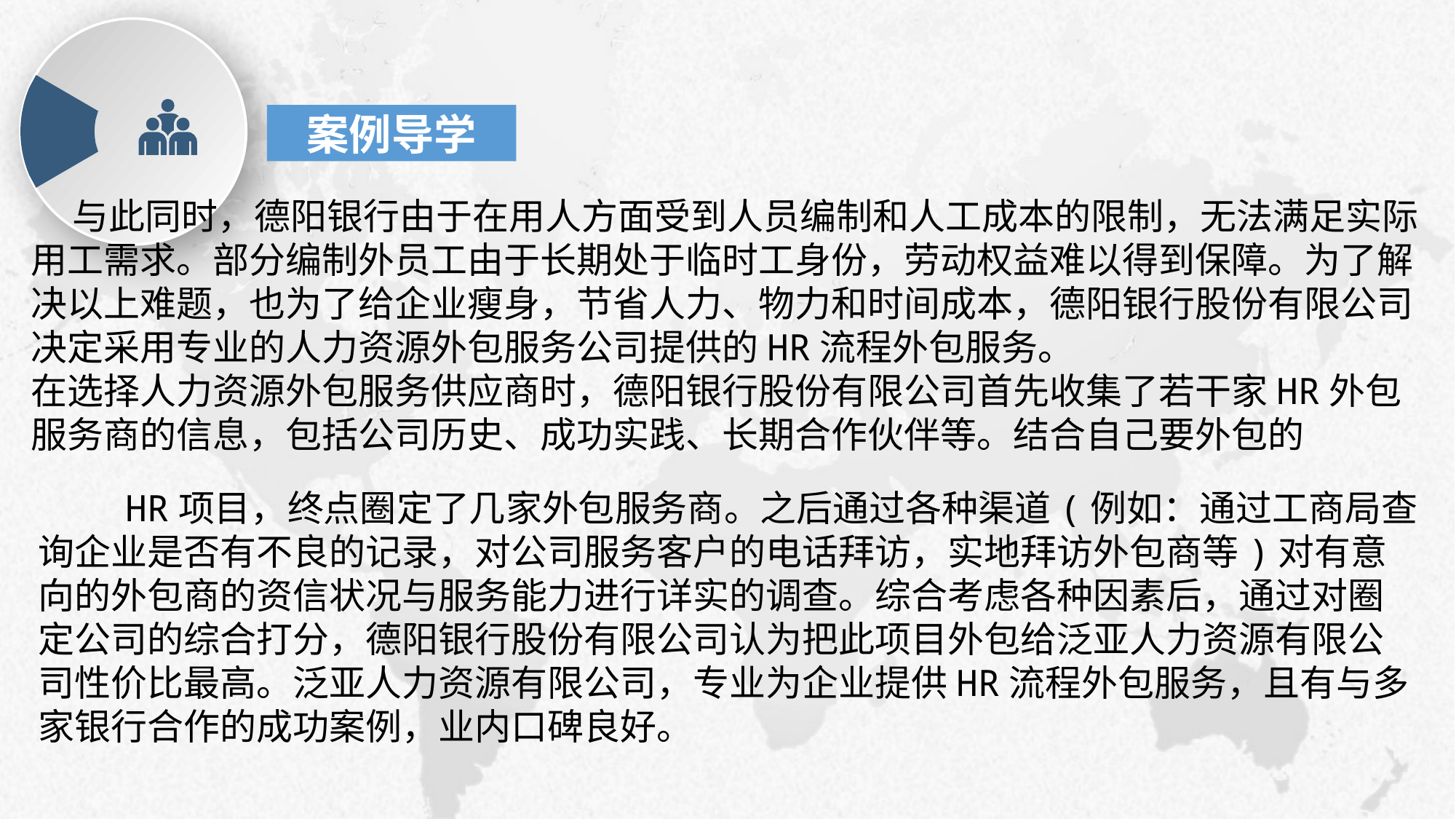

案例导学
    与此同时，德阳银行由于在用人方面受到人员编制和人工成本的限制，无法满足实际用工需求。部分编制外员工由于长期处于临时工身份，劳动权益难以得到保障。为了解决以上难题，也为了给企业瘦身，节省人力、物力和时间成本，德阳银行股份有限公司决定采用专业的人力资源外包服务公司提供的HR流程外包服务。
在选择人力资源外包服务供应商时，德阳银行股份有限公司首先收集了若干家HR外包服务商的信息，包括公司历史、成功实践、长期合作伙伴等。结合自己要外包的
e7d195523061f1c0deeec63e560781cfd59afb0ea006f2a87ABB68BF51EA6619813959095094C18C62A12F549504892A4AAA8C1554C6663626E05CA27F281A14E6983772AFC3FB97135759321DEA3D70CCCB10945EC5A0322096E752803368C2184698845E3CCD6DB7F651295A8E4F3FDC19EA64A2B4A4AC1434B55AAE41CF0BF61B375C23F3039959E085EE760725AA
    HR项目，终点圈定了几家外包服务商。之后通过各种渠道(例如：通过工商局查询企业是否有不良的记录，对公司服务客户的电话拜访，实地拜访外包商等)对有意向的外包商的资信状况与服务能力进行详实的调查。综合考虑各种因素后，通过对圈定公司的综合打分，德阳银行股份有限公司认为把此项目外包给泛亚人力资源有限公司性价比最高。泛亚人力资源有限公司，专业为企业提供HR流程外包服务，且有与多家银行合作的成功案例，业内口碑良好。